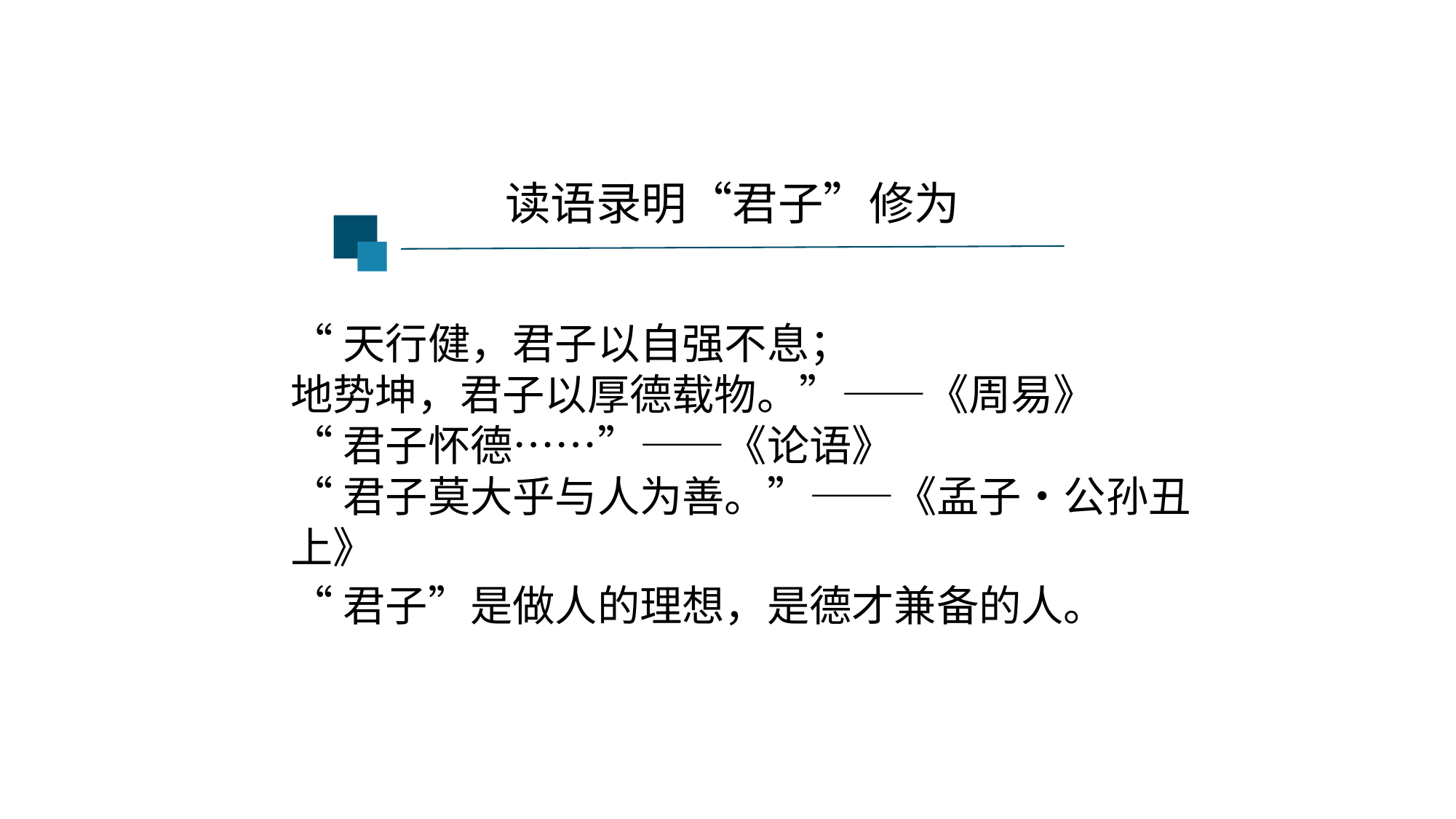

读语录明“君子”修为

“天行健，君子以自强不息；
地势坤，君子以厚德载物。”——《周易》
“君子怀德……”——《论语》
“君子莫大乎与人为善。”——《孟子•公孙丑上》
“君子”是做人的理想，是德才兼备的人。